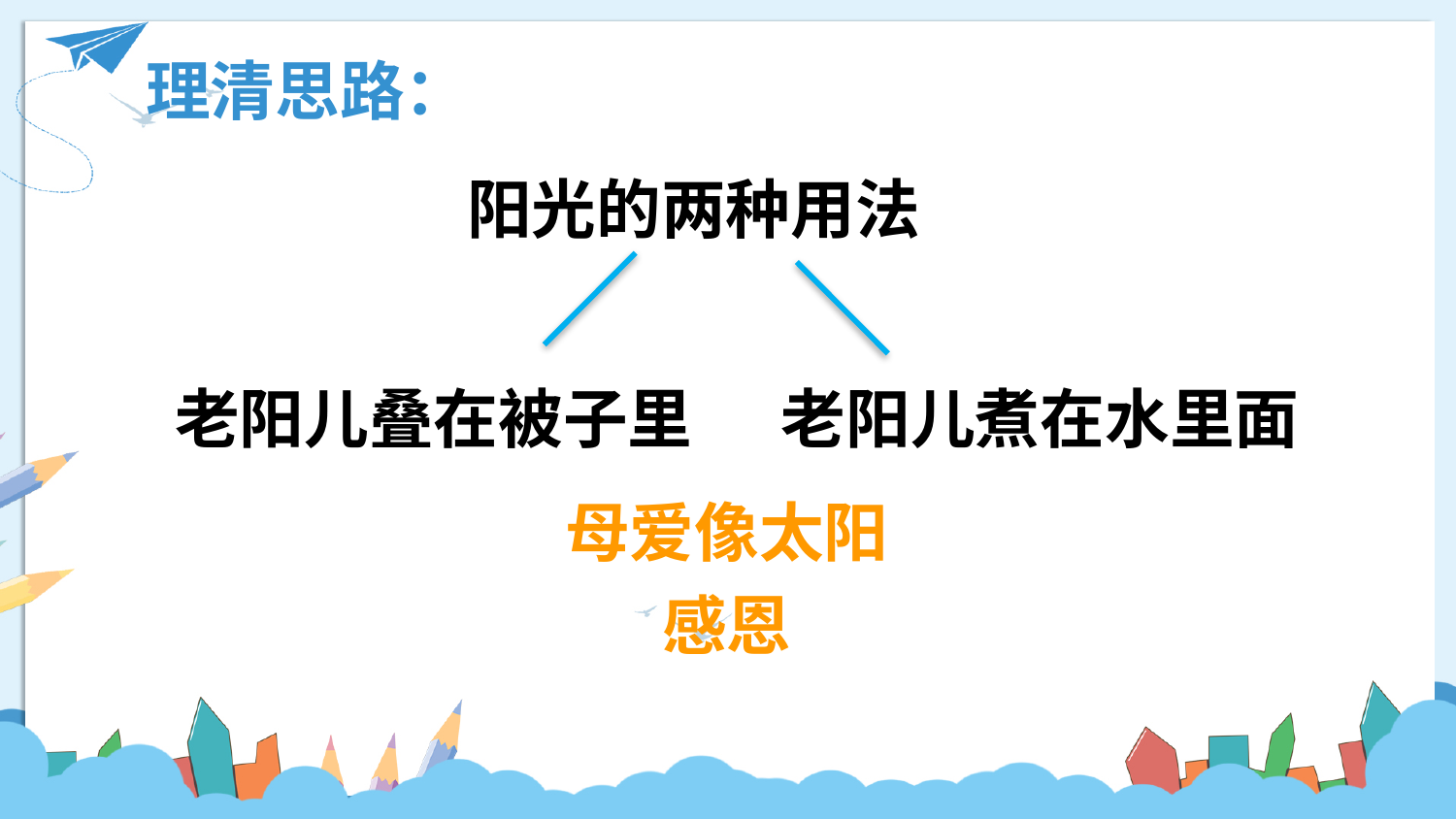

理清思路：
阳光的两种用法
老阳儿叠在被子里
老阳儿煮在水里面
母爱像太阳
感恩